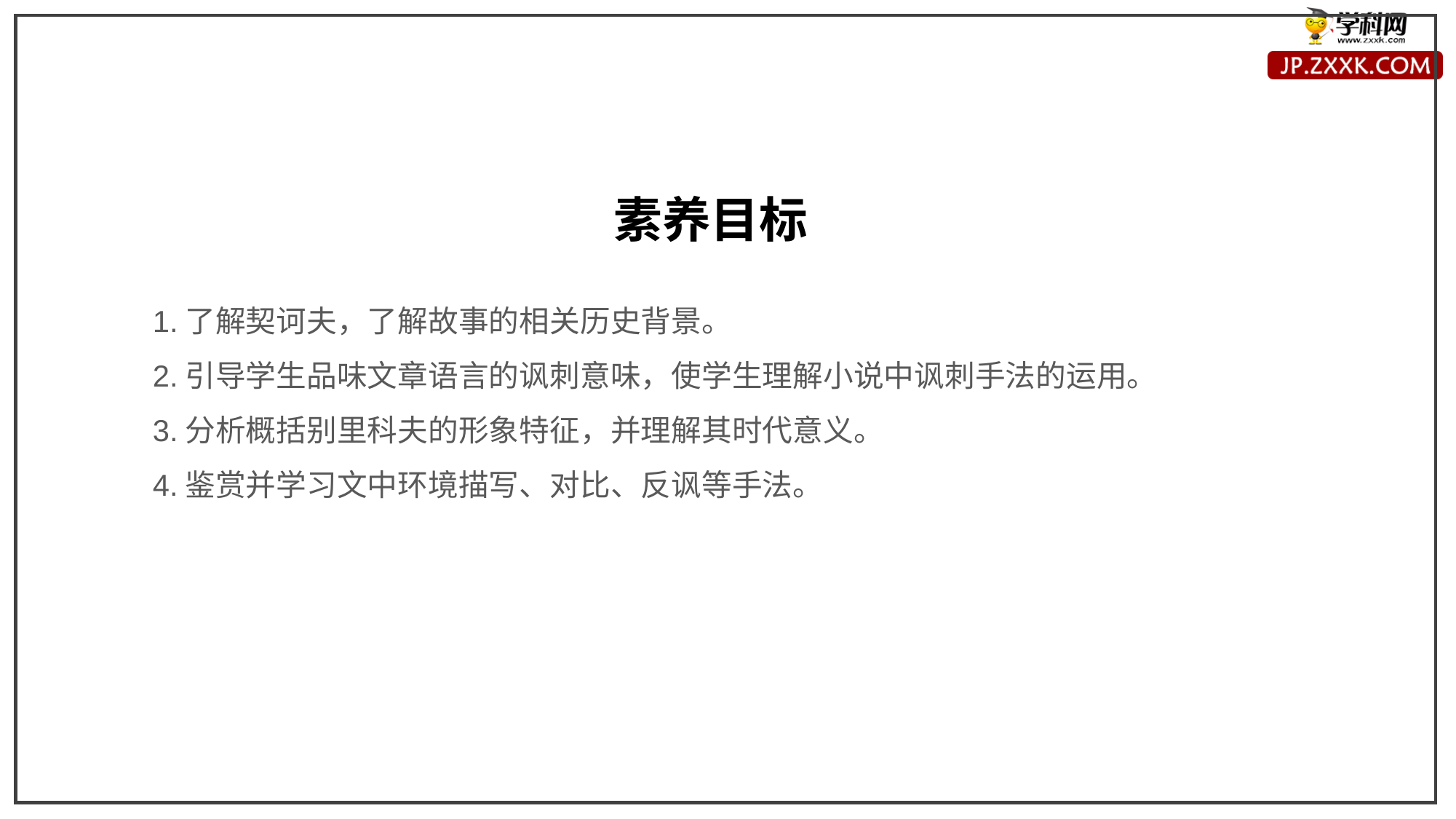

素养目标
1.了解契诃夫，了解故事的相关历史背景。
2.引导学生品味文章语言的讽刺意味，使学生理解小说中讽刺手法的运用。
3.分析概括别里科夫的形象特征，并理解其时代意义。
4.鉴赏并学习文中环境描写、对比、反讽等手法。